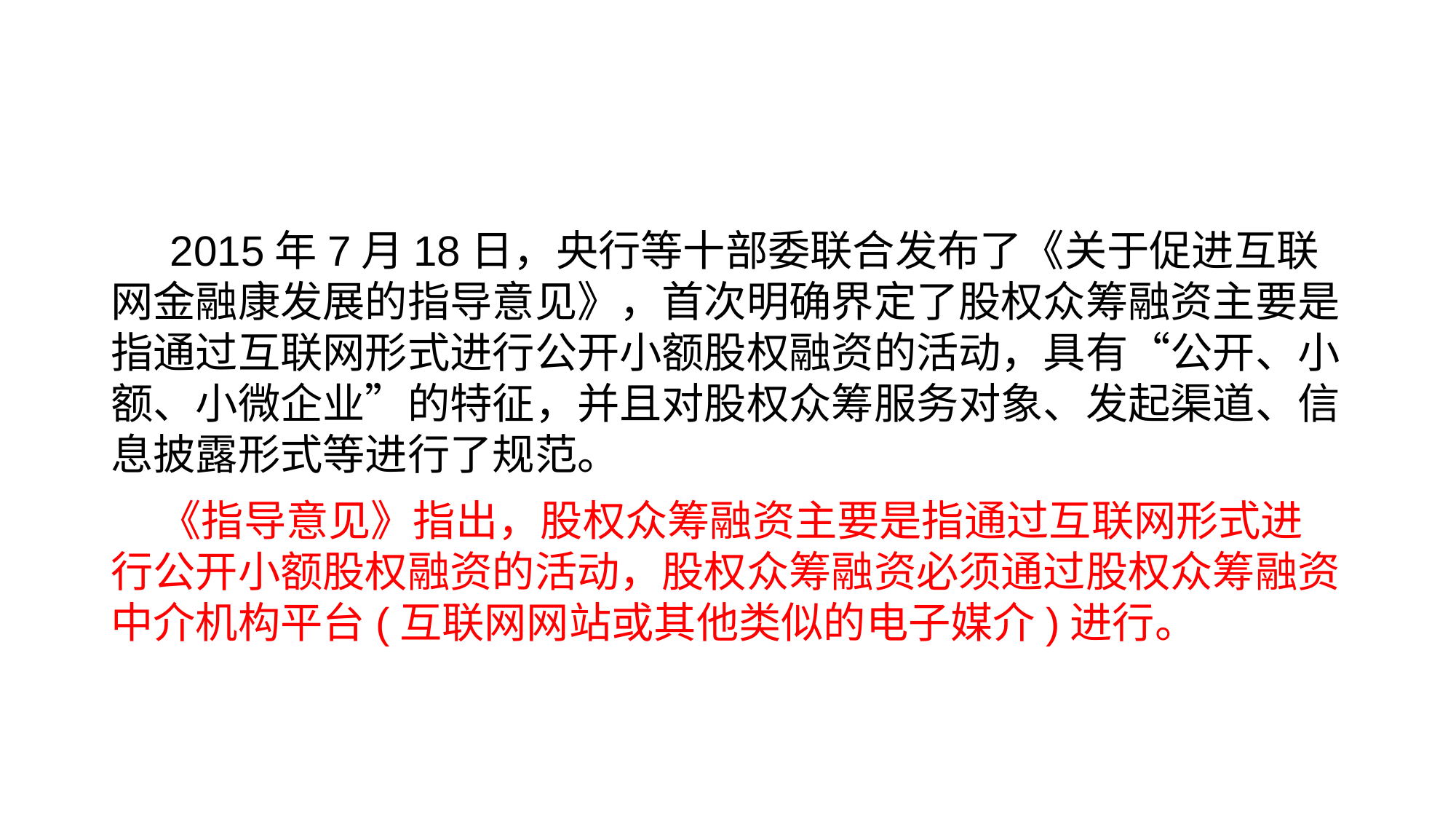

#
     2015年7月18日，央行等十部委联合发布了《关于促进互联网金融康发展的指导意见》，首次明确界定了股权众筹融资主要是指通过互联网形式进行公开小额股权融资的活动，具有“公开、小额、小微企业”的特征，并且对股权众筹服务对象、发起渠道、信息披露形式等进行了规范。
    《指导意见》指出，股权众筹融资主要是指通过互联网形式进行公开小额股权融资的活动，股权众筹融资必须通过股权众筹融资中介机构平台(互联网网站或其他类似的电子媒介)进行。